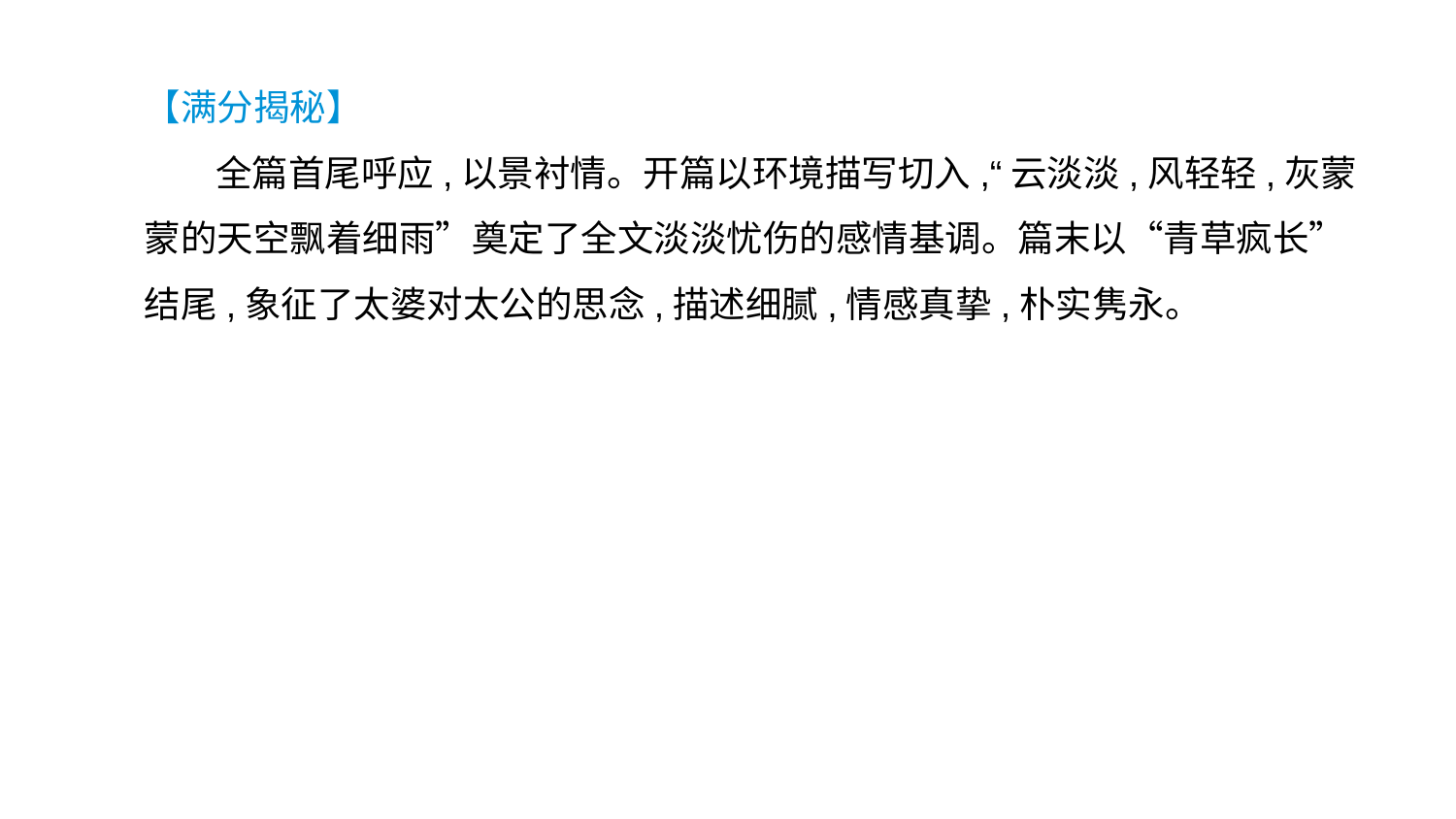

【满分揭秘】
全篇首尾呼应,以景衬情。开篇以环境描写切入,“云淡淡,风轻轻,灰蒙蒙的天空飘着细雨”奠定了全文淡淡忧伤的感情基调。篇末以“青草疯长”结尾,象征了太婆对太公的思念,描述细腻,情感真挚,朴实隽永。